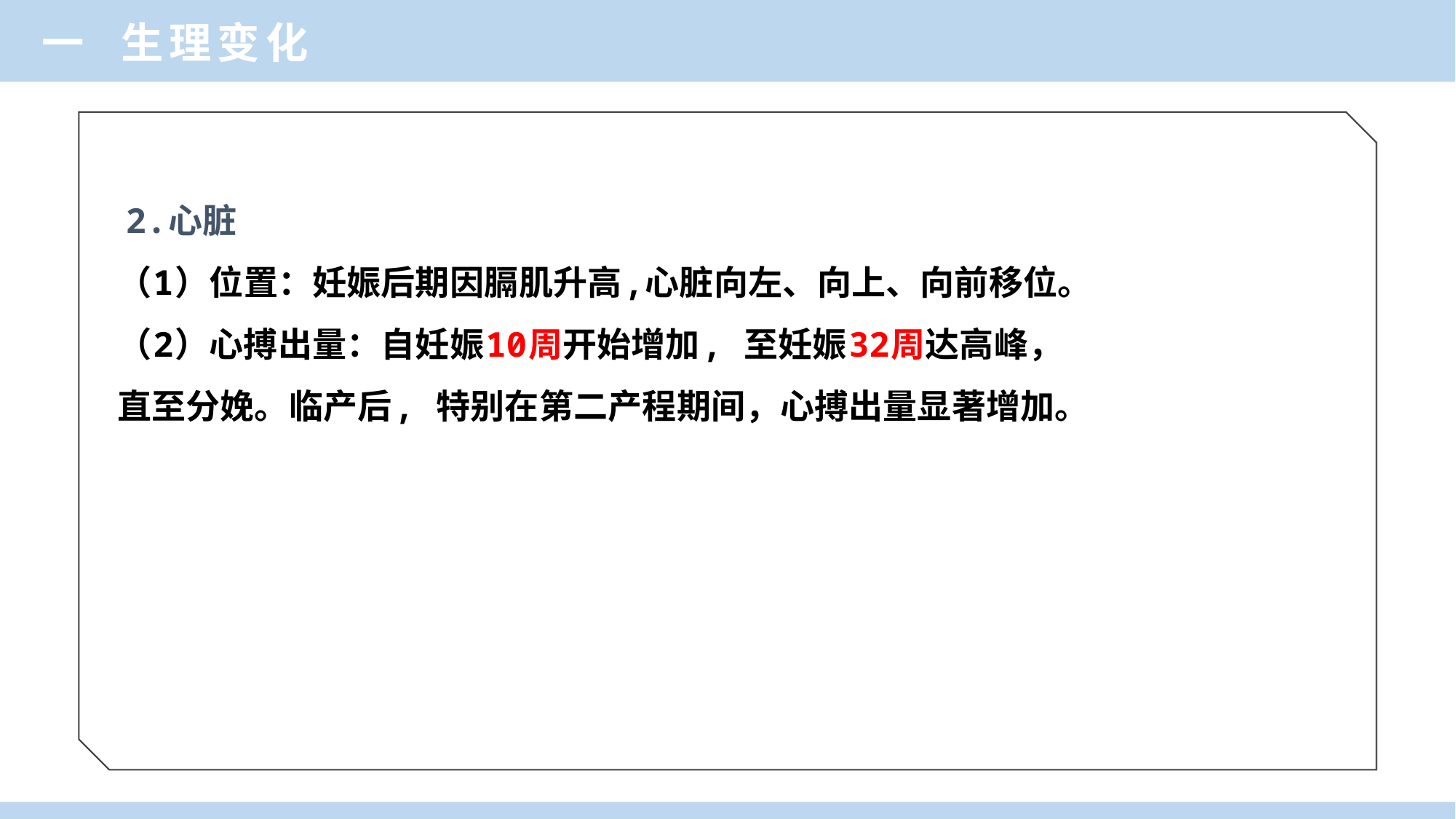

一  生理变化

  2.心脏
（1）位置：妊娠后期因膈肌升高,心脏向左、向上、向前移位。
（2）心搏出量：自妊娠10周开始增加, 至妊娠32周达高峰，直至分娩。临产后, 特别在第二产程期间，心搏出量显著增加。